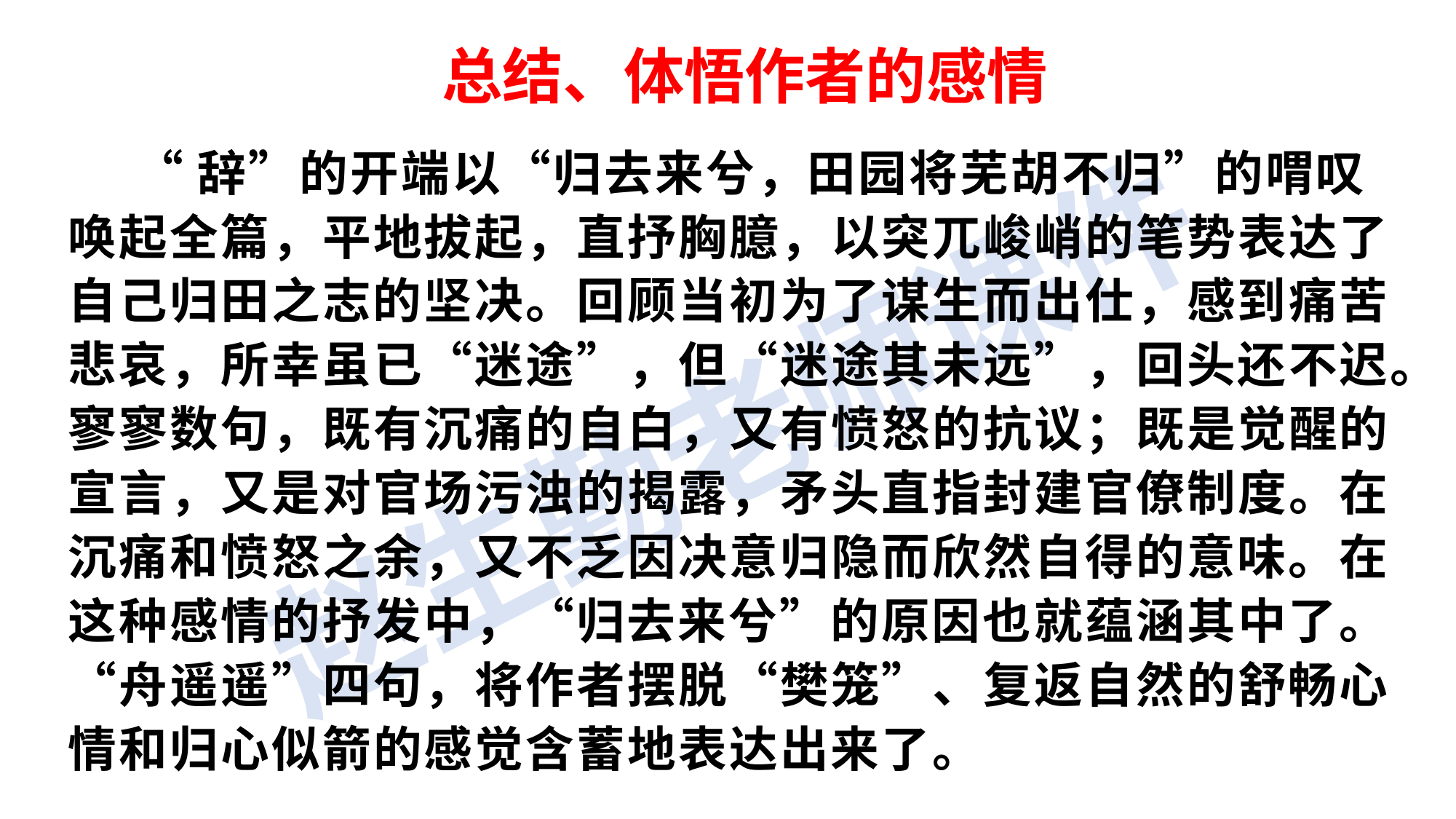

总结、体悟作者的感情

     “辞”的开端以“归去来兮，田园将芜胡不归”的喟叹唤起全篇，平地拔起，直抒胸臆，以突兀峻峭的笔势表达了自己归田之志的坚决。回顾当初为了谋生而出仕，感到痛苦悲哀，所幸虽已“迷途”，但“迷途其未远”，回头还不迟。寥寥数句，既有沉痛的自白，又有愤怒的抗议；既是觉醒的宣言，又是对官场污浊的揭露，矛头直指封建官僚制度。在沉痛和愤怒之余，又不乏因决意归隐而欣然自得的意味。在这种感情的抒发中，“归去来兮”的原因也就蕴涵其中了。“舟遥遥”四句，将作者摆脱“樊笼”、复返自然的舒畅心情和归心似箭的感觉含蓄地表达出来了。